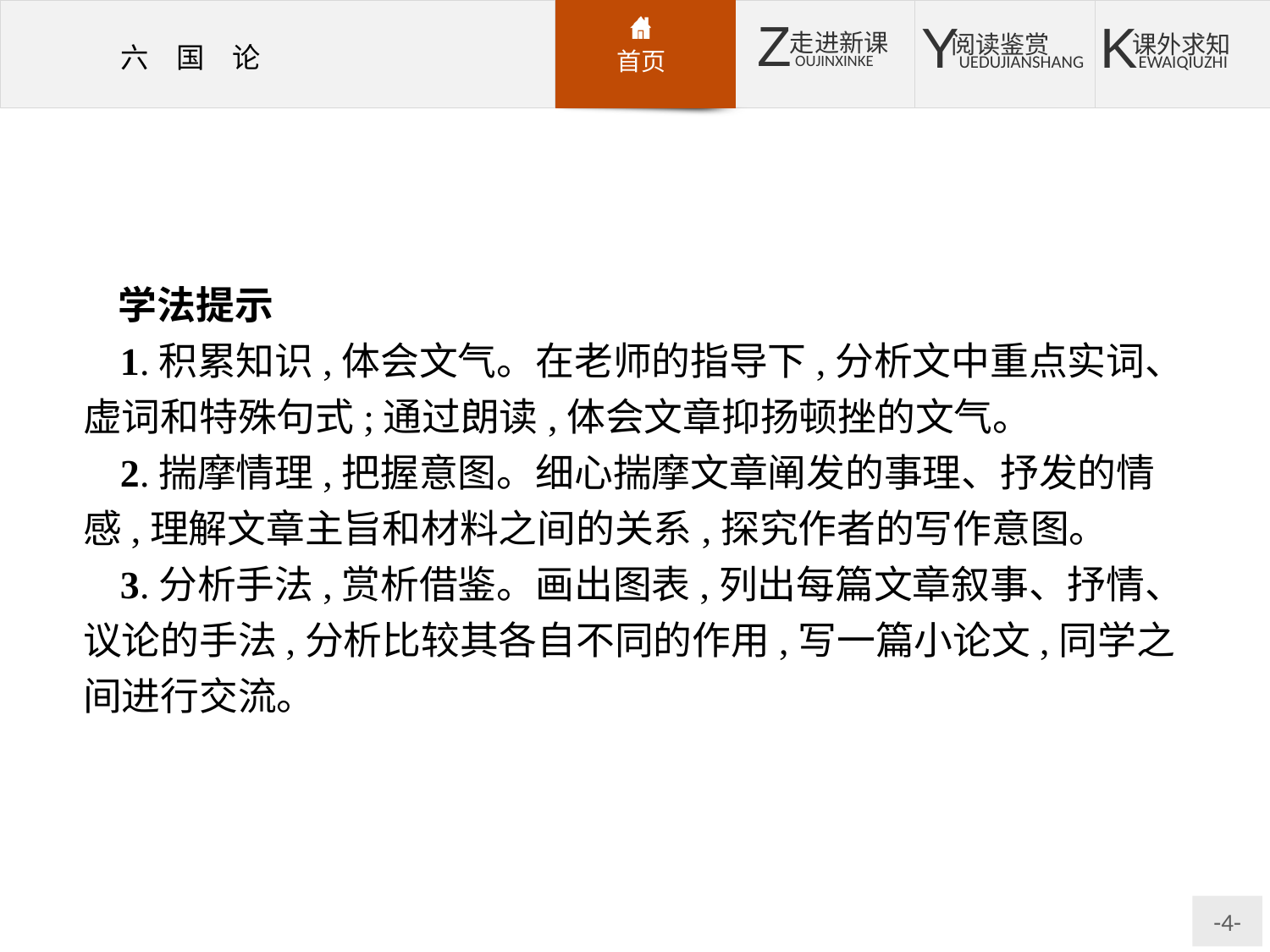

学法提示
1.积累知识,体会文气。在老师的指导下,分析文中重点实词、虚词和特殊句式;通过朗读,体会文章抑扬顿挫的文气。
2.揣摩情理,把握意图。细心揣摩文章阐发的事理、抒发的情感,理解文章主旨和材料之间的关系,探究作者的写作意图。
3.分析手法,赏析借鉴。画出图表,列出每篇文章叙事、抒情、议论的手法,分析比较其各自不同的作用,写一篇小论文,同学之间进行交流。